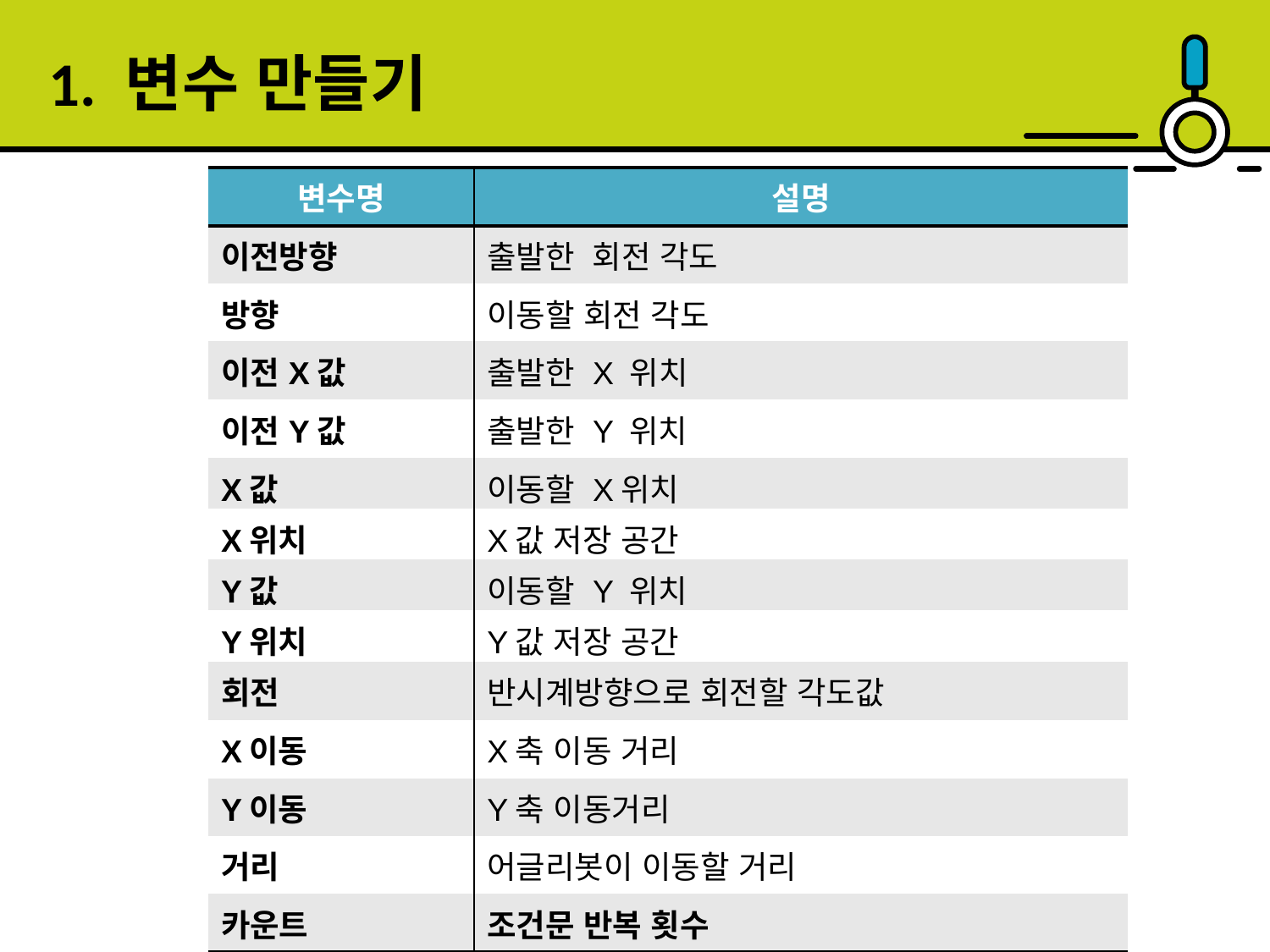

1. 변수 만들기
| 변수명 | 설명 |
| --- | --- |
| 이전방향 | 출발한 회전 각도 |
| 방향 | 이동할 회전 각도 |
| 이전X값 | 출발한 X 위치 |
| 이전Y값 | 출발한 Y 위치 |
| X값 | 이동할 X위치 |
| X위치 | X값 저장 공간 |
| Y값 | 이동할 Y 위치 |
| Y위치 | Y값 저장 공간 |
| 회전 | 반시계방향으로 회전할 각도값 |
| X이동 | X축 이동 거리 |
| Y이동 | Y축 이동거리 |
| 거리 | 어글리봇이 이동할 거리 |
| 카운트 | 조건문 반복 횟수 |